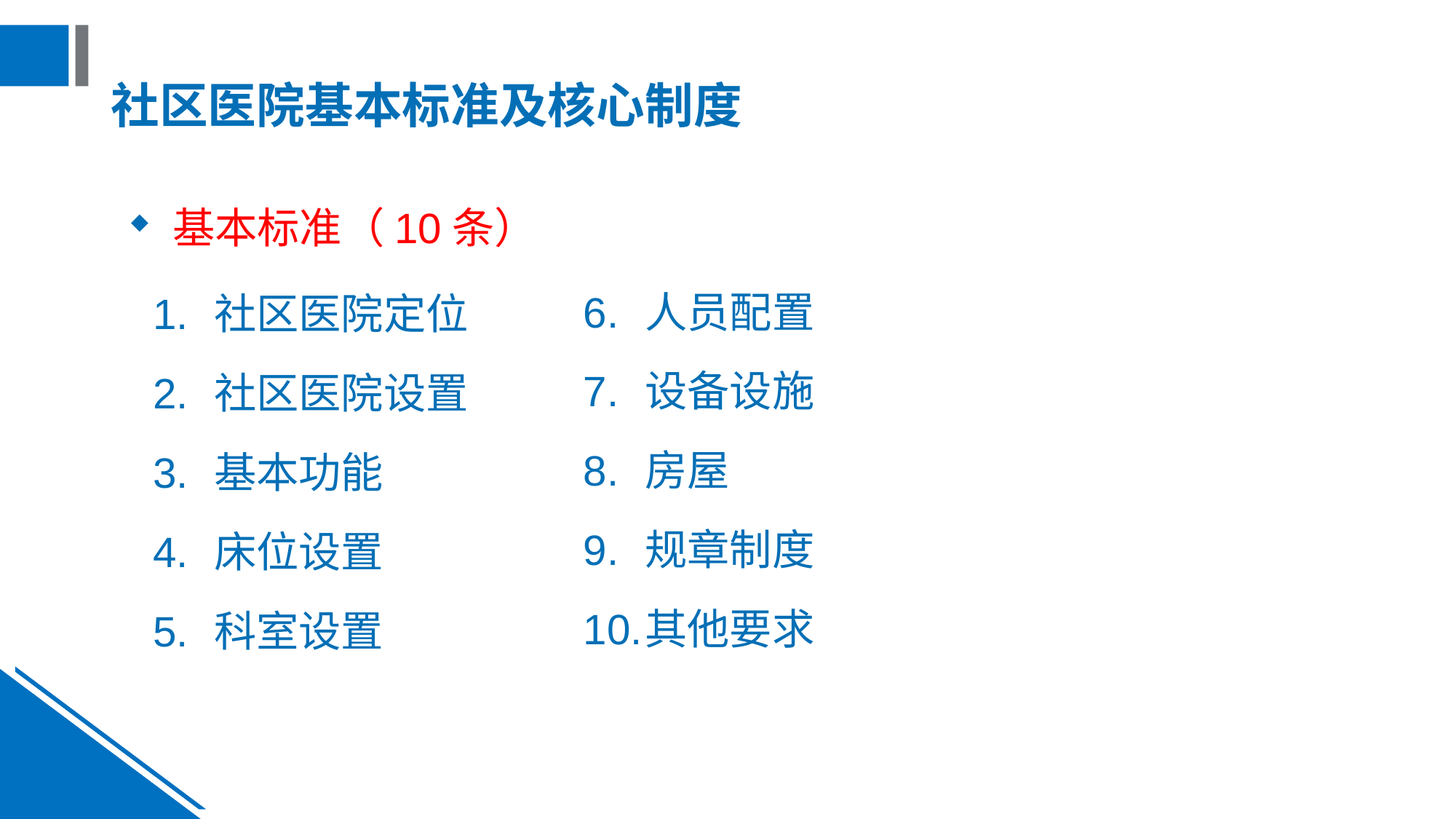

# 社区医院基本标准及核心制度
基本标准（10条）
社区医院定位
社区医院设置
基本功能
床位设置
科室设置
人员配置
设备设施
房屋
规章制度
其他要求